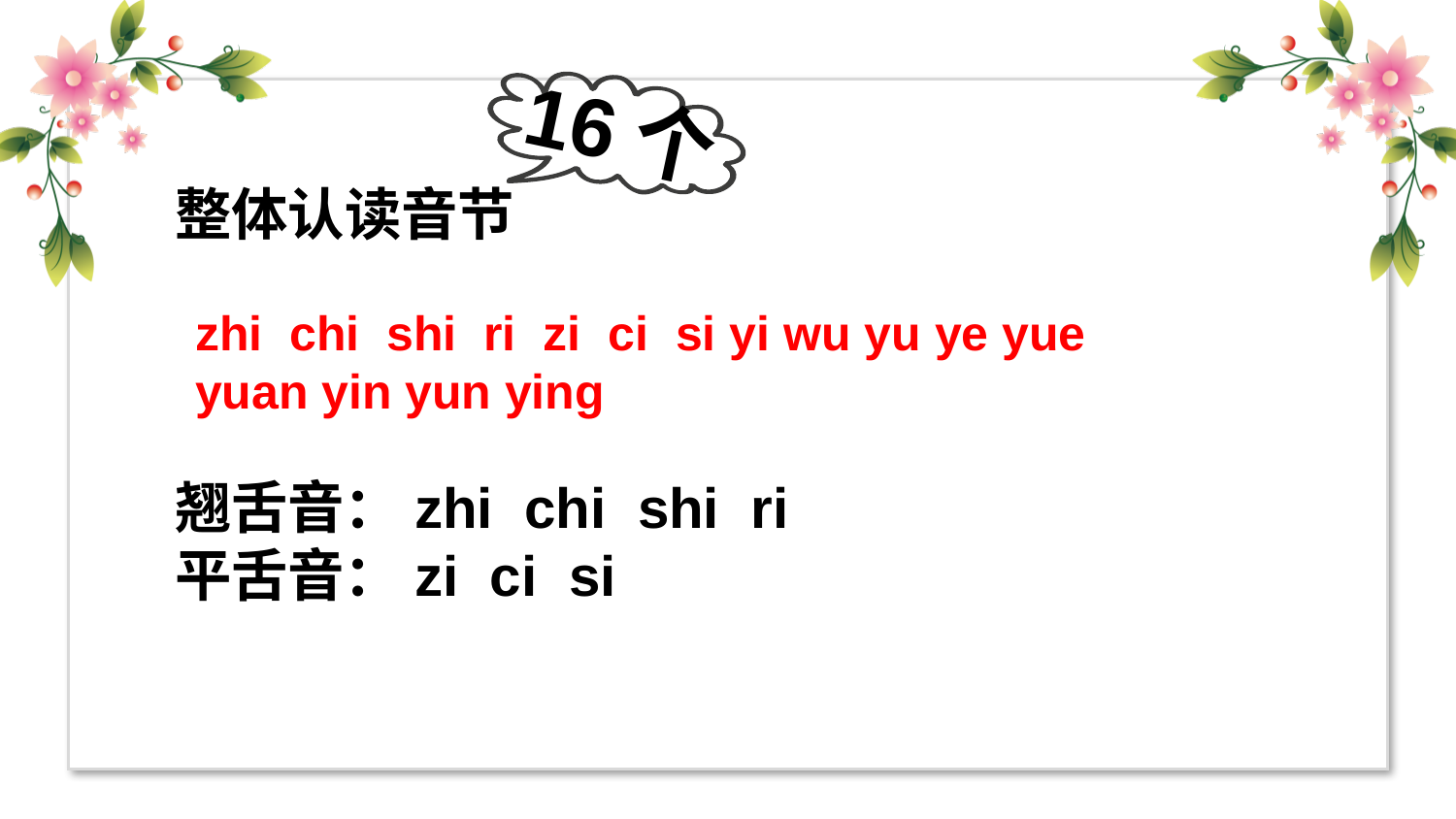

16个
整体认读音节
zhi  chi  shi  ri  zi  ci  si yi wu yu ye yue yuan yin yun ying
翘舌音：zhi  chi  shi  ri
平舌音：zi  ci  si